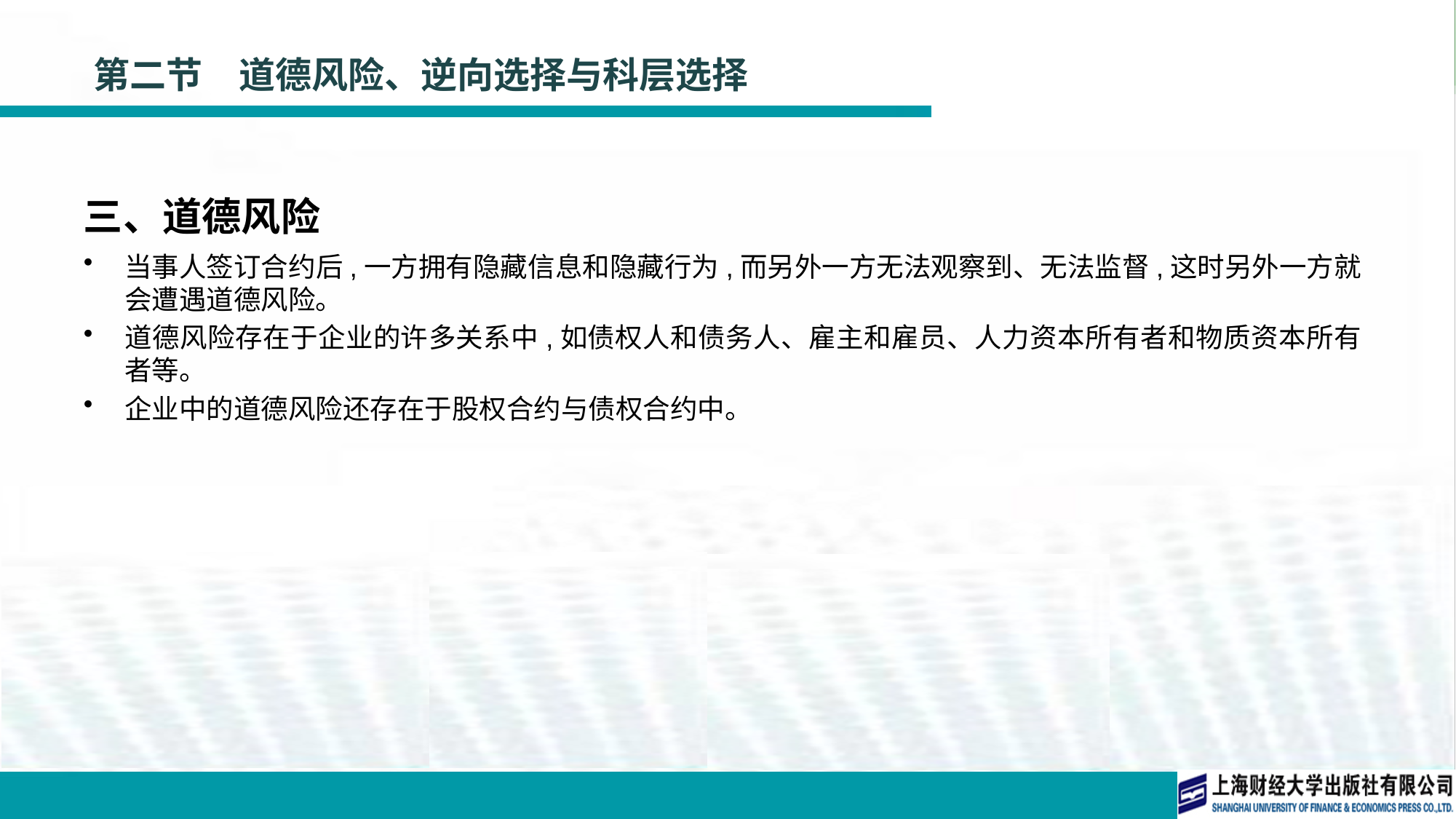

# 第二节　道德风险、逆向选择与科层选择
三、道德风险
当事人签订合约后,一方拥有隐藏信息和隐藏行为,而另外一方无法观察到、无法监督,这时另外一方就会遭遇道德风险。
道德风险存在于企业的许多关系中,如债权人和债务人、雇主和雇员、人力资本所有者和物质资本所有者等。
企业中的道德风险还存在于股权合约与债权合约中。